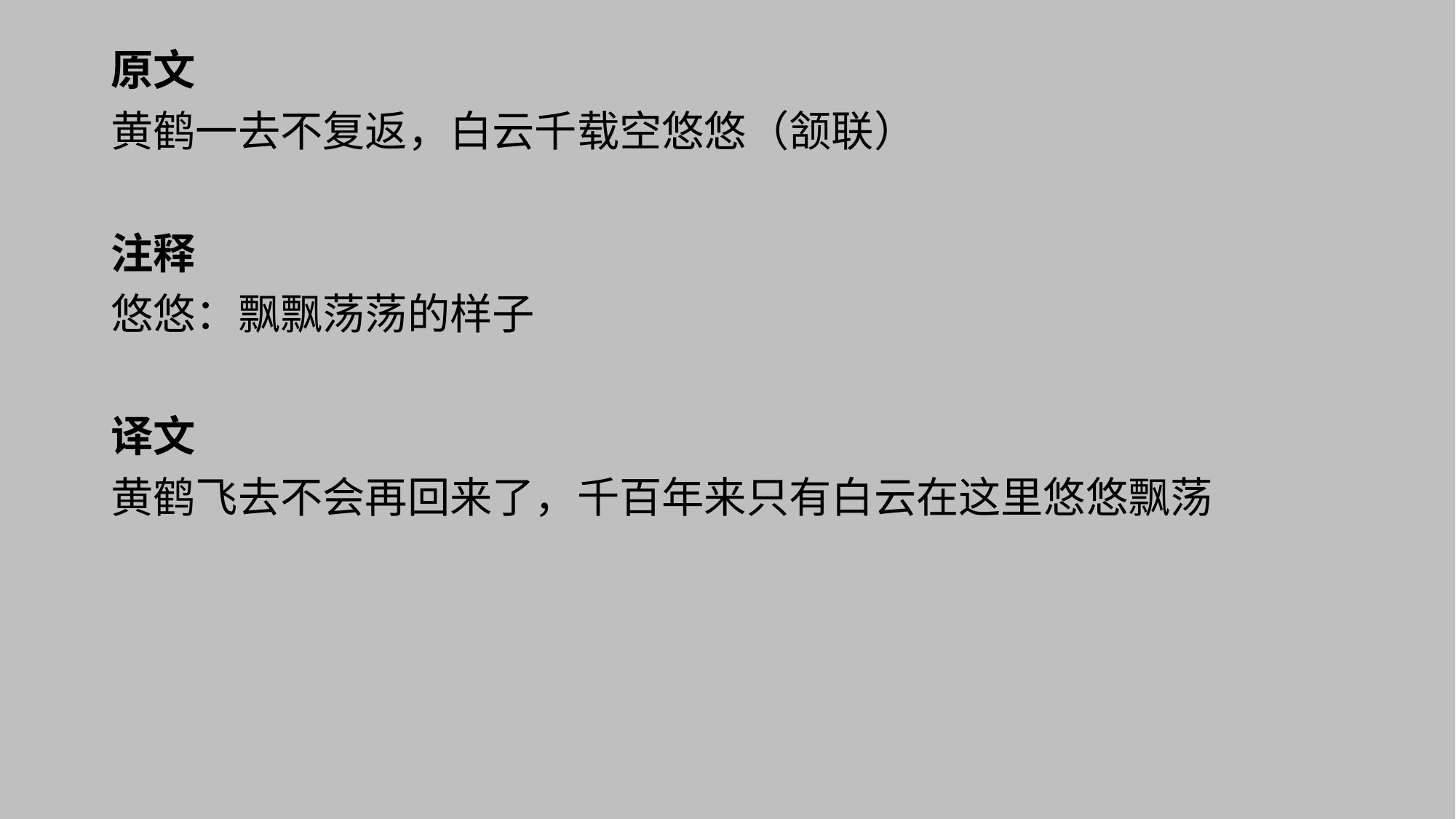

# 原文
黄鹤一去不复返，白云千载空悠悠（颔联）

注释
悠悠：飘飘荡荡的样子

译文
黄鹤飞去不会再回来了，千百年来只有白云在这里悠悠飘荡